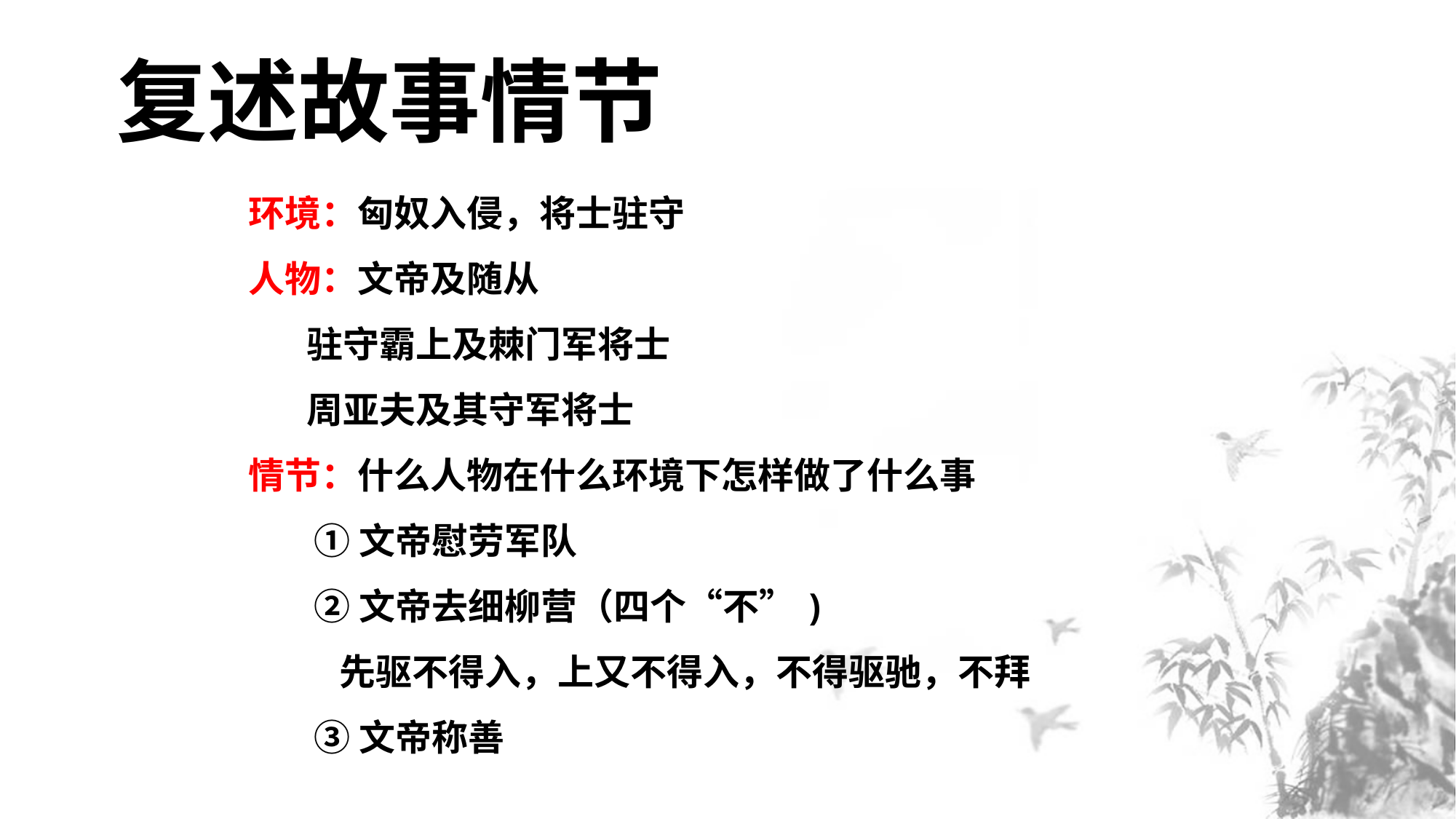

复述故事情节
环境：匈奴入侵，将士驻守
人物：文帝及随从
      驻守霸上及棘门军将士
      周亚夫及其守军将士
情节：什么人物在什么环境下怎样做了什么事
        ①文帝慰劳军队
        ②文帝去细柳营（四个“不”)
          先驱不得入，上又不得入，不得驱驰，不拜
        ③文帝称善